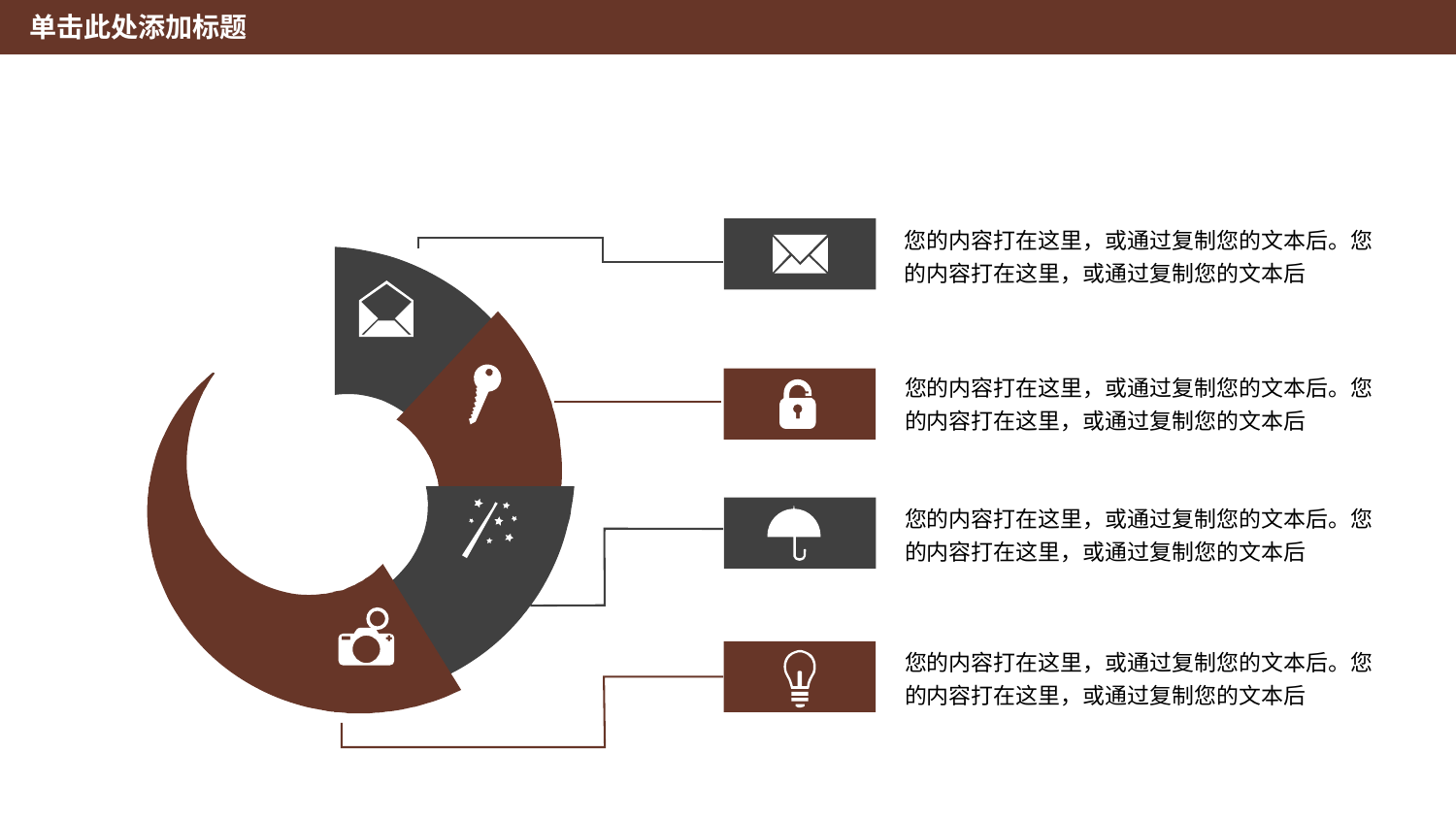

单击此处添加标题
您的内容打在这里，或通过复制您的文本后。您的内容打在这里，或通过复制您的文本后

您的内容打在这里，或通过复制您的文本后。您的内容打在这里，或通过复制您的文本后

您的内容打在这里，或通过复制您的文本后。您的内容打在这里，或通过复制您的文本后

您的内容打在这里，或通过复制您的文本后。您的内容打在这里，或通过复制您的文本后